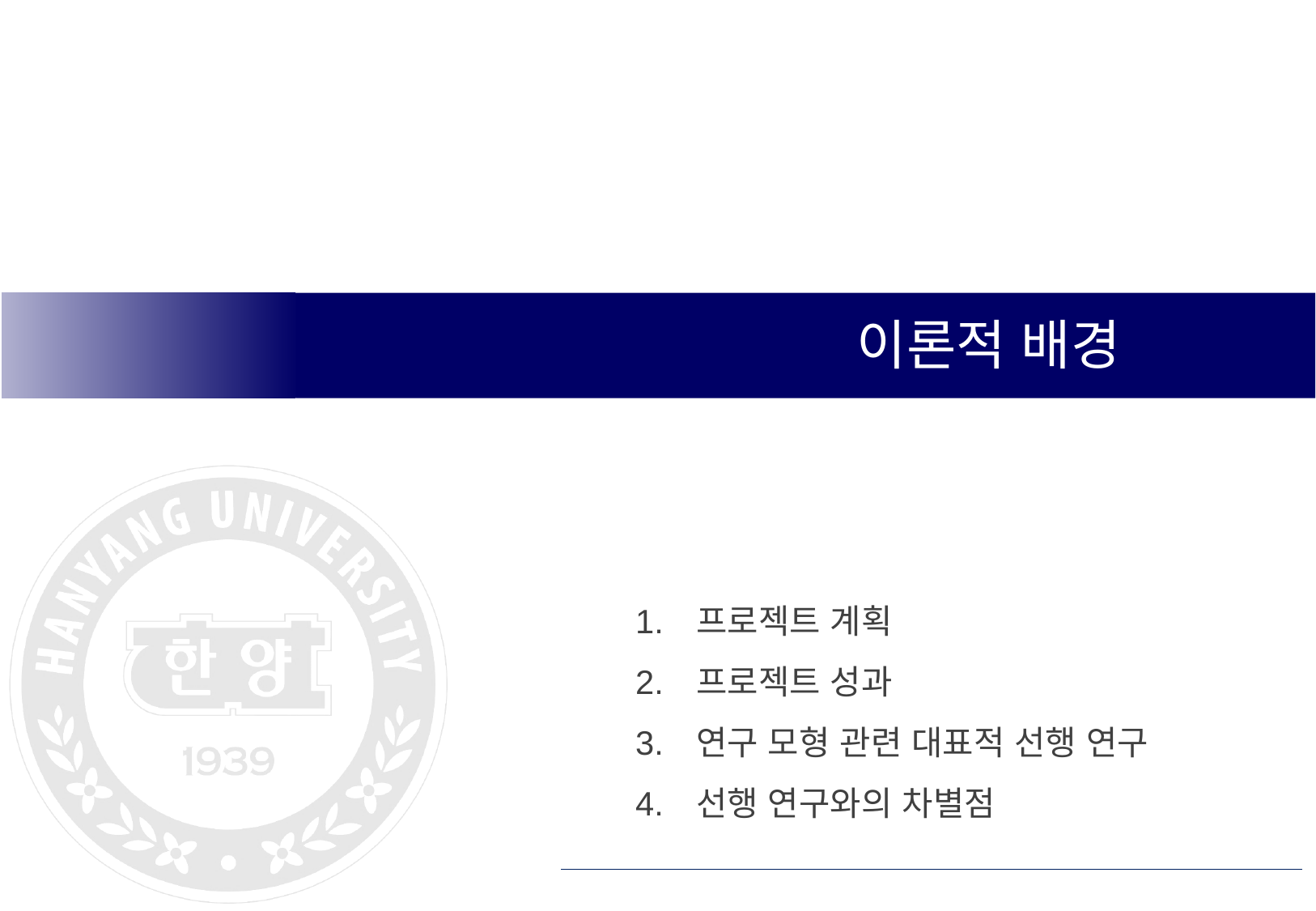

이론적 배경
프로젝트 계획
프로젝트 성과
연구 모형 관련 대표적 선행 연구
선행 연구와의 차별점